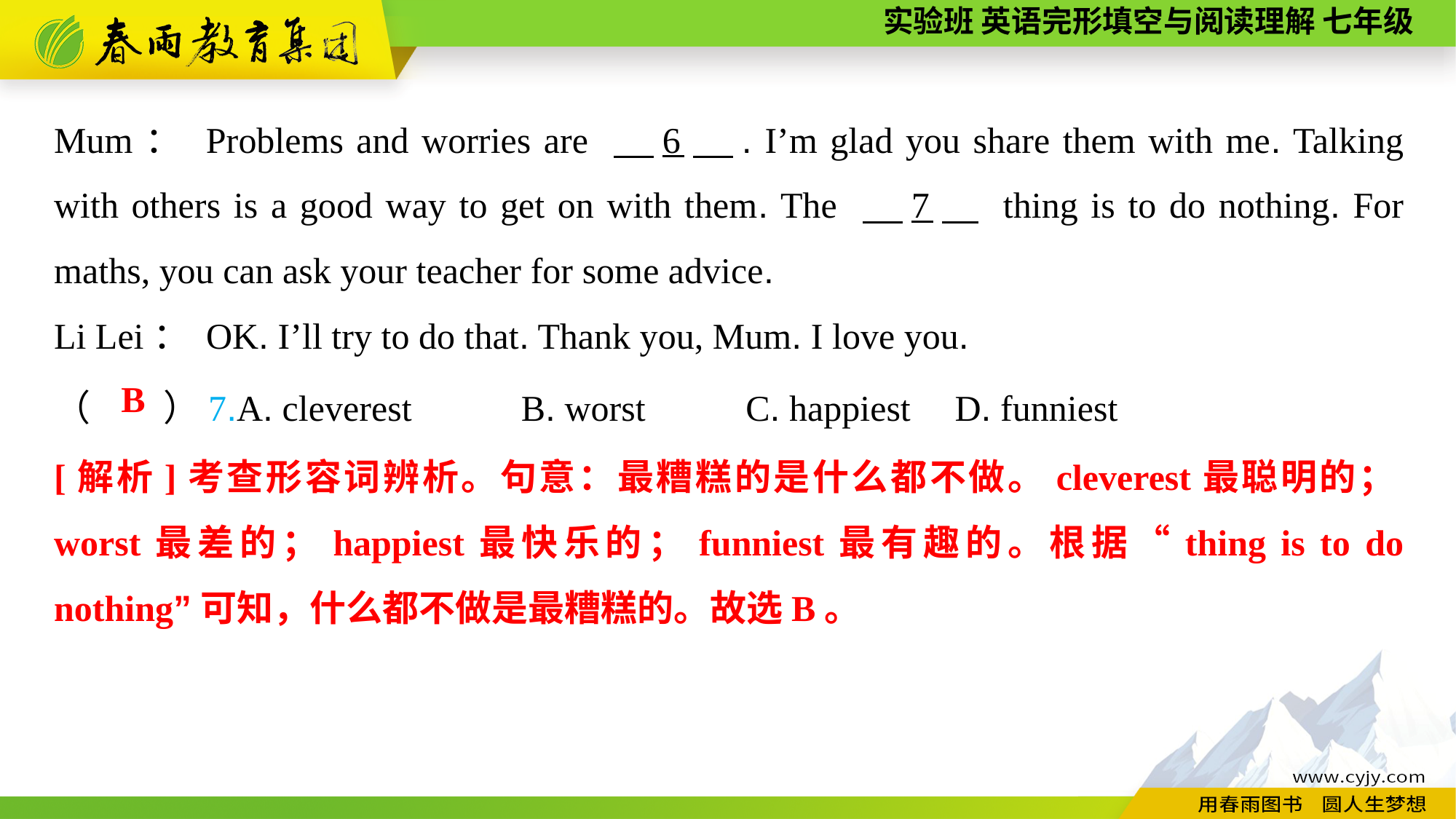

Mum： Problems and worries are 　6　. I’m glad you share them with me. Talking with others is a good way to get on with them. The 　7　 thing is to do nothing. For maths, you can ask your teacher for some advice.
Li Lei： OK. I’ll try to do that. Thank you, Mum. I love you.
（　　）7.A. cleverest            B. worst           C. happiest	   D. funniest
B
[解析]考查形容词辨析。句意：最糟糕的是什么都不做。cleverest最聪明的；worst最差的；happiest最快乐的；funniest最有趣的。根据“thing is to do nothing”可知，什么都不做是最糟糕的。故选B。